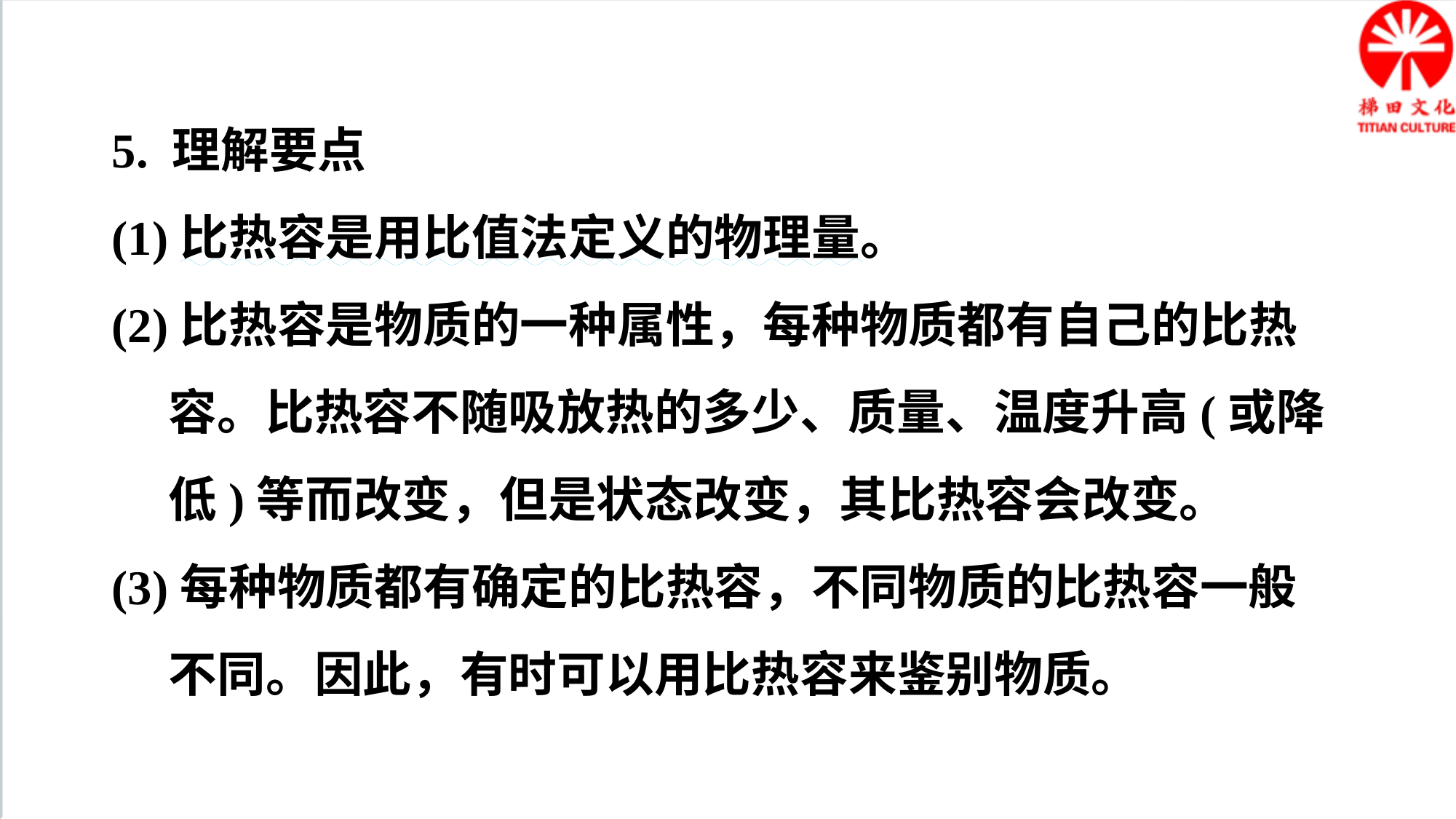

5. 理解要点
(1)比热容是用比值法定义的物理量。
(2)比热容是物质的一种属性，每种物质都有自己的比热容。比热容不随吸放热的多少、质量、温度升高(或降低)等而改变，但是状态改变，其比热容会改变。
(3)每种物质都有确定的比热容，不同物质的比热容一般不同。因此，有时可以用比热容来鉴别物质。